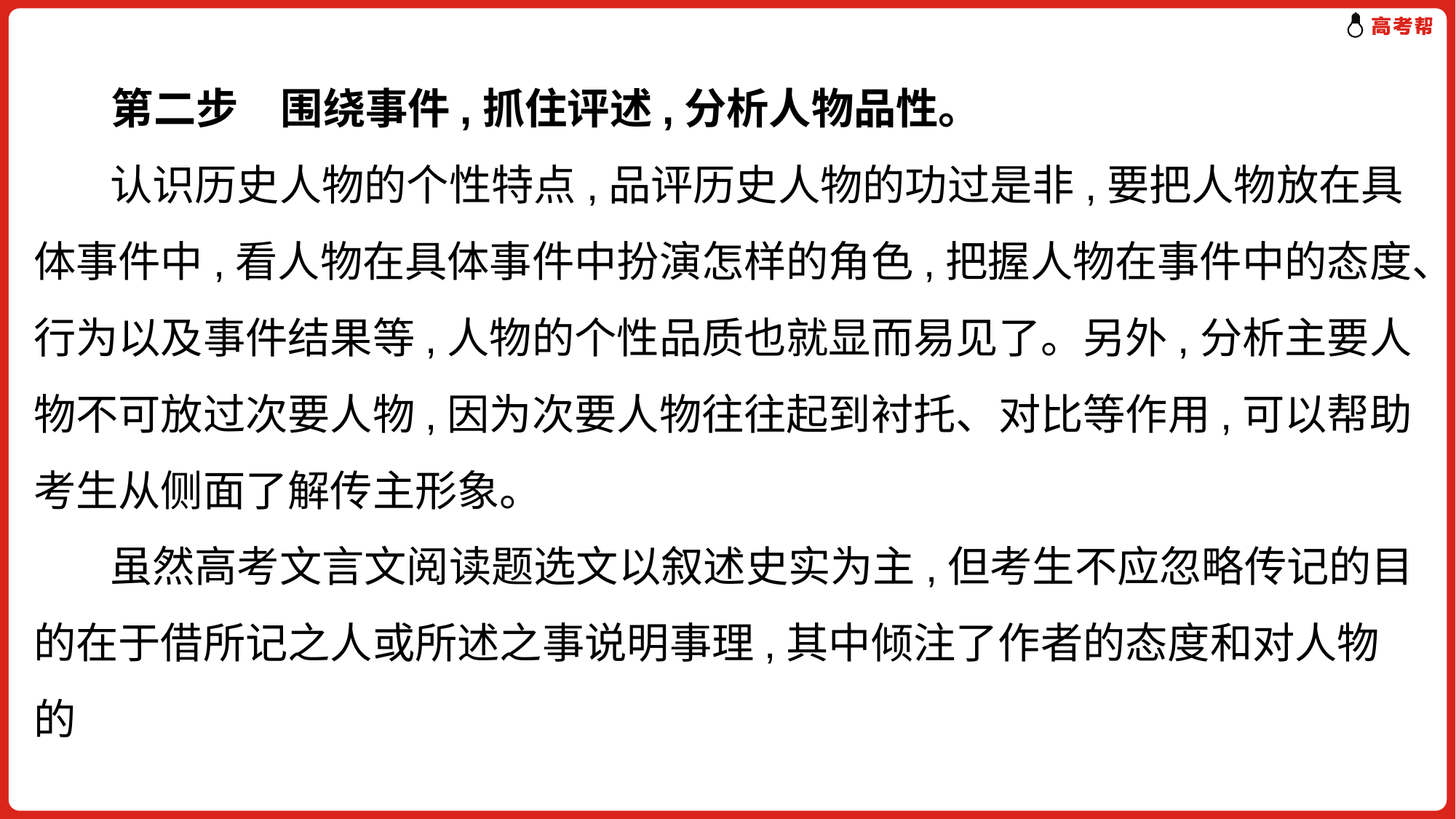

第二步　围绕事件,抓住评述,分析人物品性。
       认识历史人物的个性特点,品评历史人物的功过是非,要把人物放在具体事件中,看人物在具体事件中扮演怎样的角色,把握人物在事件中的态度、行为以及事件结果等,人物的个性品质也就显而易见了。另外,分析主要人物不可放过次要人物,因为次要人物往往起到衬托、对比等作用,可以帮助考生从侧面了解传主形象。
       虽然高考文言文阅读题选文以叙述史实为主,但考生不应忽略传记的目的在于借所记之人或所述之事说明事理,其中倾注了作者的态度和对人物的